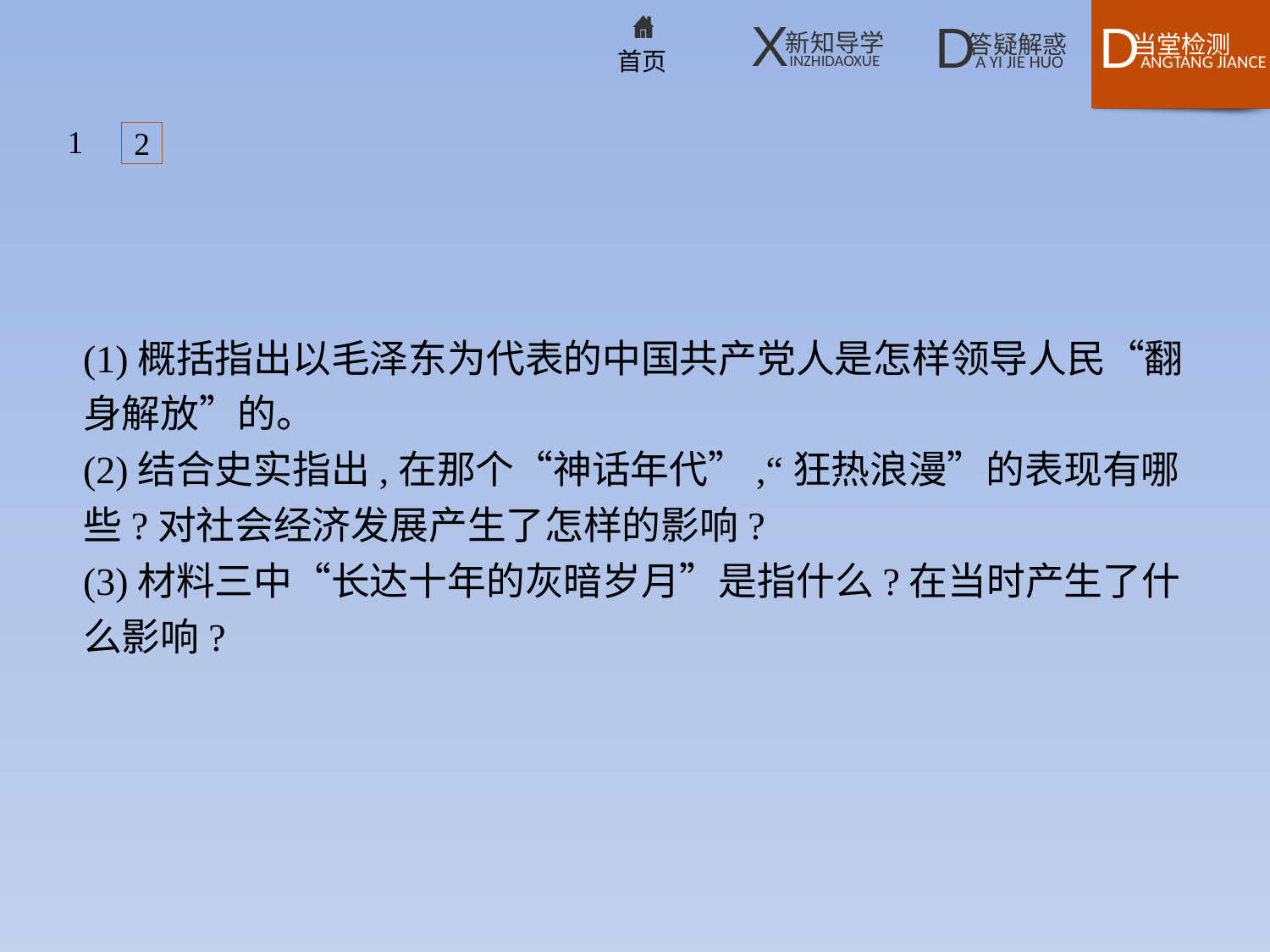

1
2
(1)概括指出以毛泽东为代表的中国共产党人是怎样领导人民“翻身解放”的。
(2)结合史实指出,在那个“神话年代”,“狂热浪漫”的表现有哪些?对社会经济发展产生了怎样的影响?
(3)材料三中“长达十年的灰暗岁月”是指什么?在当时产生了什么影响?